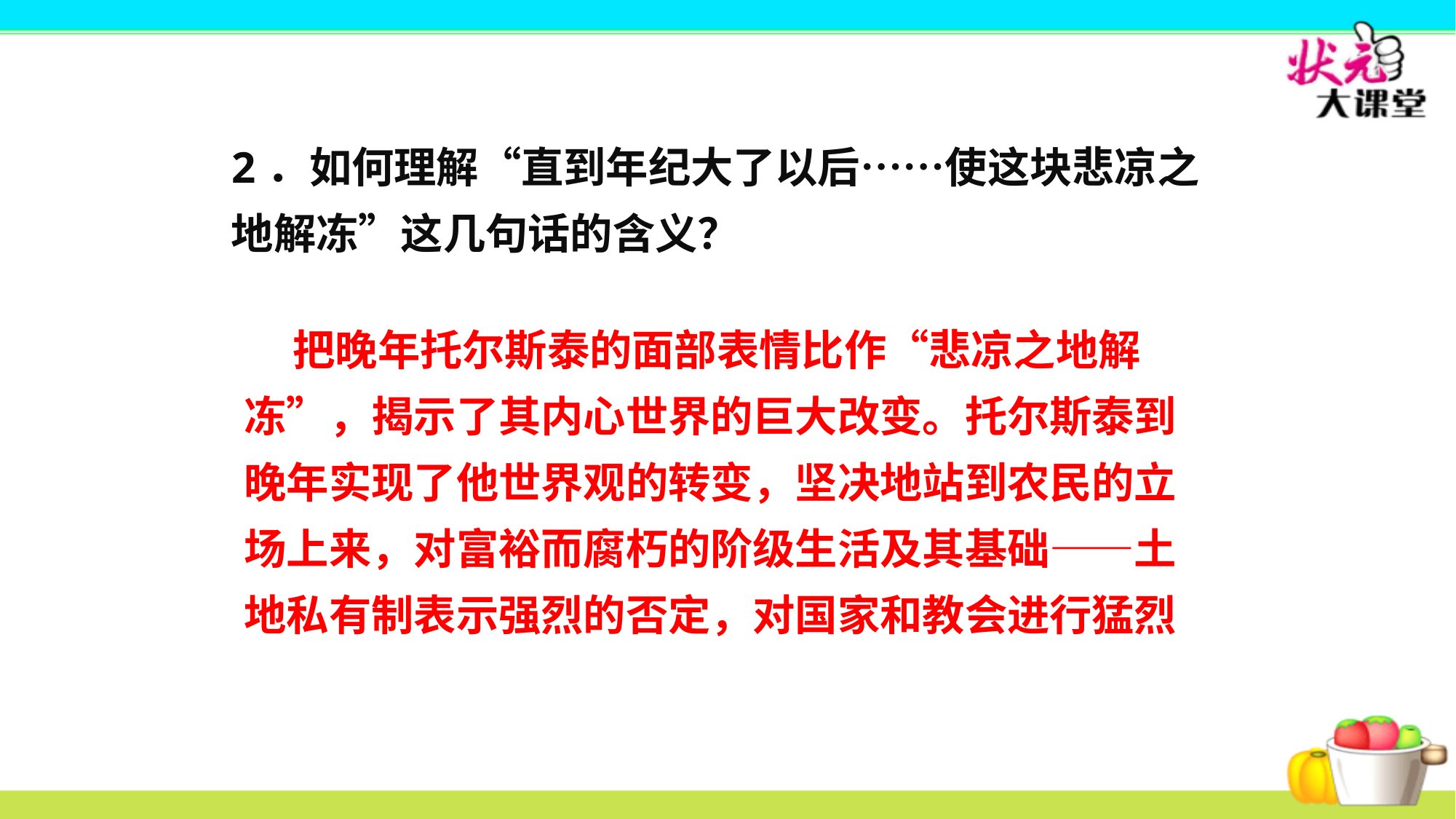

2．如何理解“直到年纪大了以后……使这块悲凉之地解冻”这几句话的含义？
    把晚年托尔斯泰的面部表情比作“悲凉之地解冻”，揭示了其内心世界的巨大改变。托尔斯泰到晚年实现了他世界观的转变，坚决地站到农民的立场上来，对富裕而腐朽的阶级生活及其基础——土地私有制表示强烈的否定，对国家和教会进行猛烈